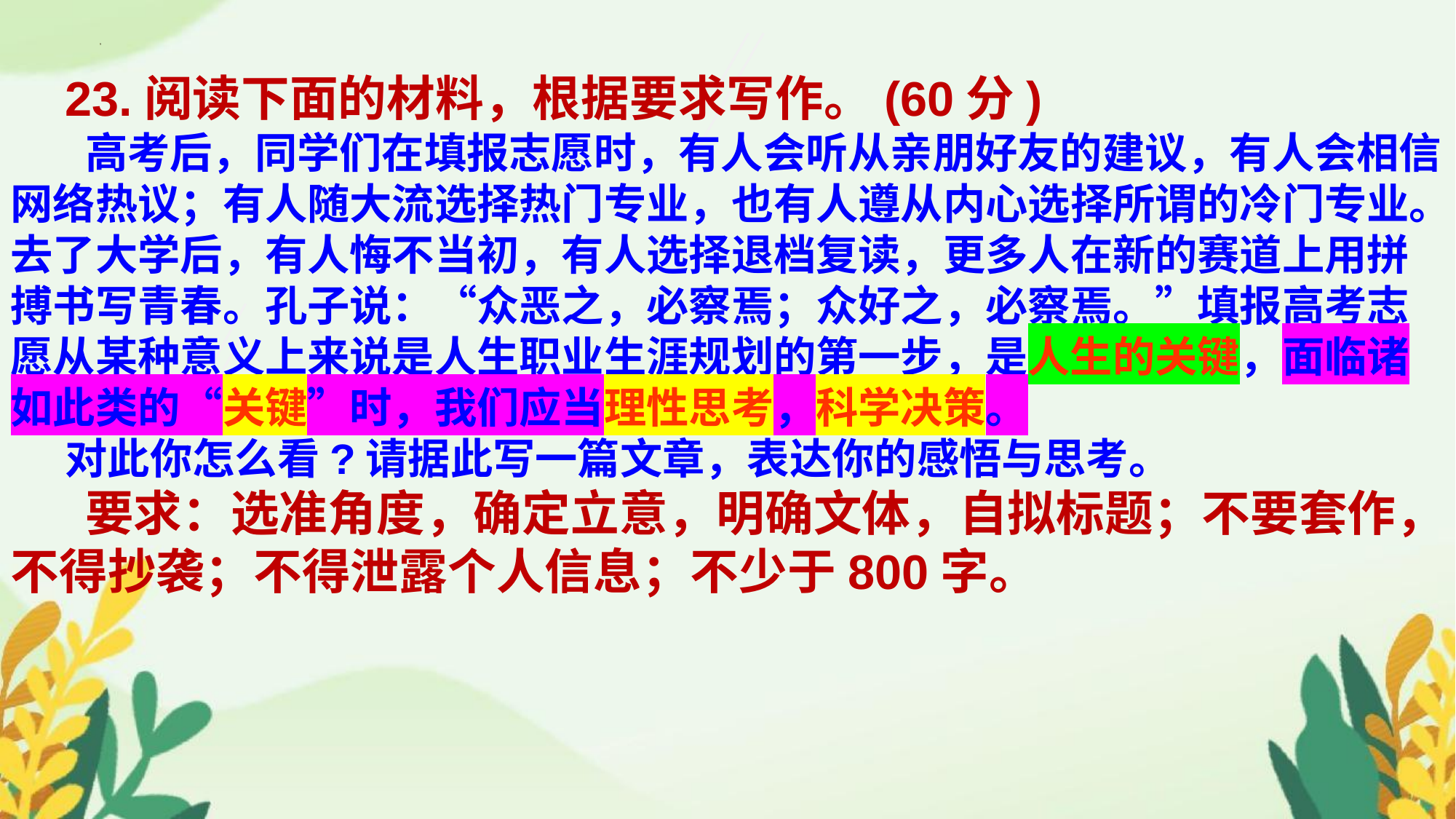

23.阅读下面的材料，根据要求写作。(60分)
 高考后，同学们在填报志愿时，有人会听从亲朋好友的建议，有人会相信网络热议；有人随大流选择热门专业，也有人遵从内心选择所谓的冷门专业。去了大学后，有人悔不当初，有人选择退档复读，更多人在新的赛道上用拼搏书写青春。孔子说：“众恶之，必察焉；众好之，必察焉。”填报高考志愿从某种意义上来说是人生职业生涯规划的第一步，是人生的关键，面临诸如此类的“关键”时，我们应当理性思考，科学决策。
对此你怎么看?请据此写一篇文章，表达你的感悟与思考。
 要求：选准角度，确定立意，明确文体，自拟标题；不要套作，不得抄袭；不得泄露个人信息；不少于800字。